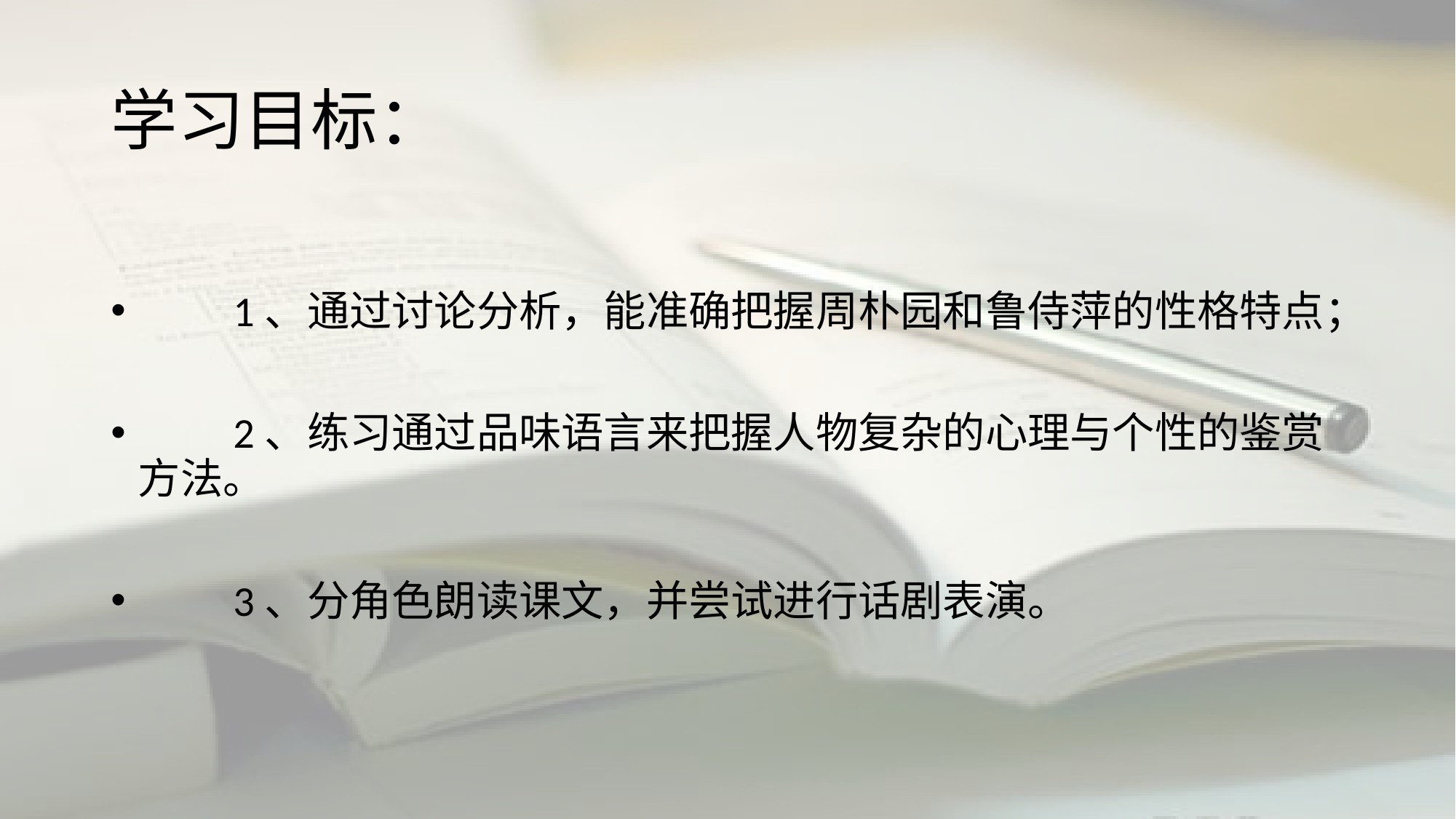

# 学习目标：

　　1、通过讨论分析，能准确把握周朴园和鲁侍萍的性格特点；

　　2、练习通过品味语言来把握人物复杂的心理与个性的鉴赏方法。

　　3、分角色朗读课文，并尝试进行话剧表演。